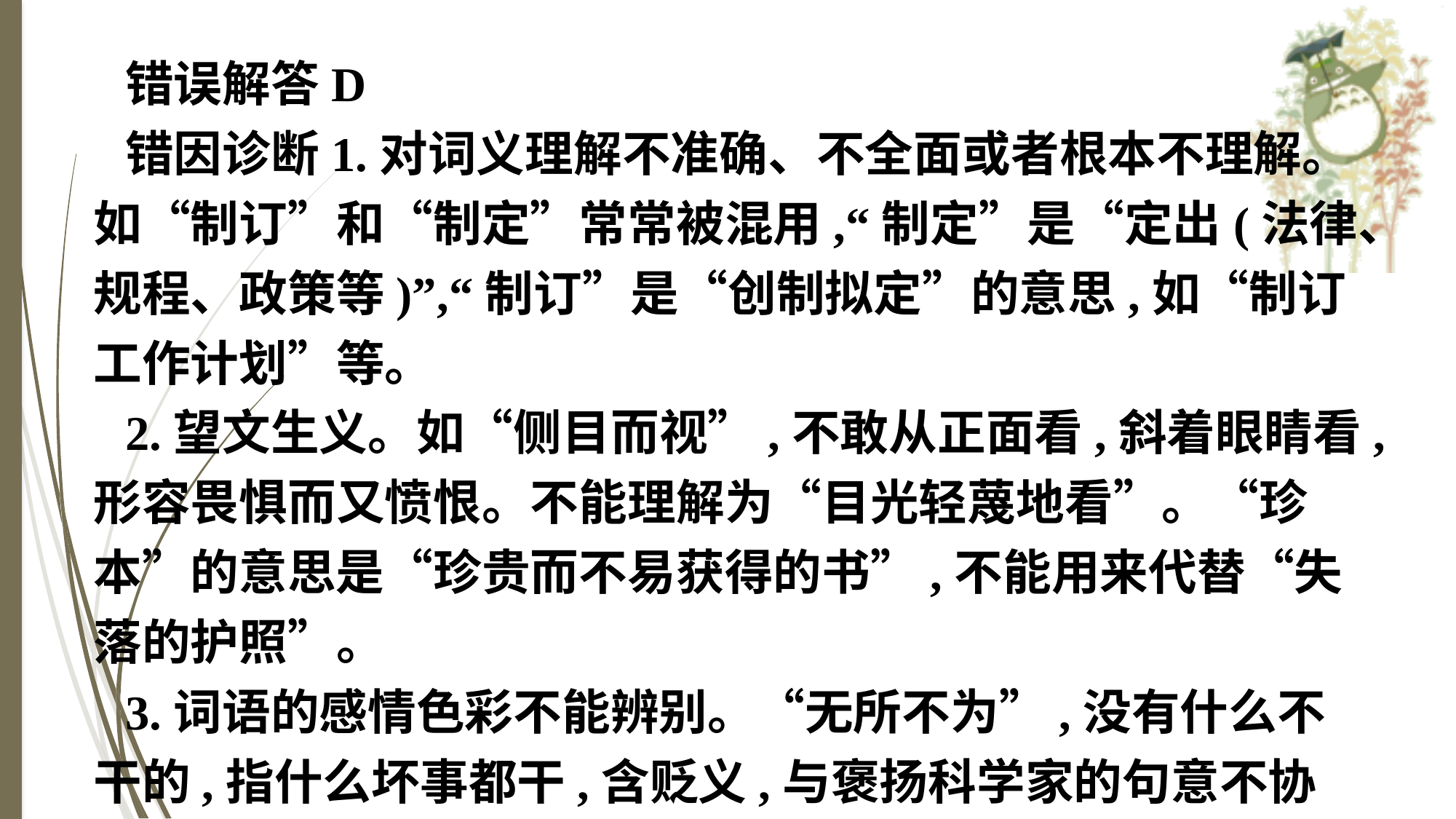

错误解答D
错因诊断1.对词义理解不准确、不全面或者根本不理解。如“制订”和“制定”常常被混用,“制定”是“定出(法律、规程、政策等)”,“制订”是“创制拟定”的意思,如“制订工作计划”等。
2.望文生义。如“侧目而视”,不敢从正面看,斜着眼睛看,形容畏惧而又愤恨。不能理解为“目光轻蔑地看”。“珍本”的意思是“珍贵而不易获得的书”,不能用来代替“失落的护照”。
3.词语的感情色彩不能辨别。“无所不为”,没有什么不干的,指什么坏事都干,含贬义,与褒扬科学家的句意不协调。
正确答案:A